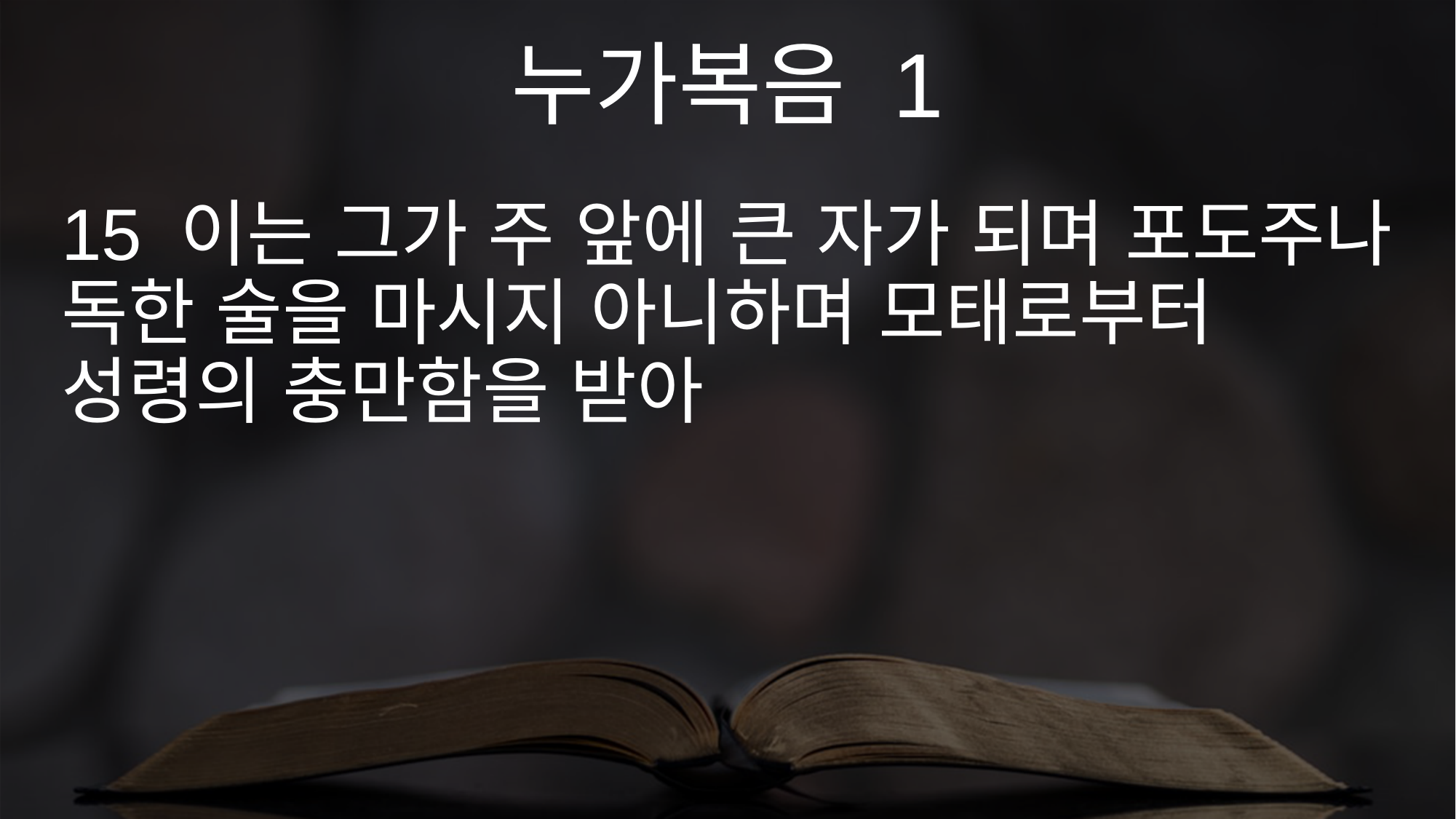

누가복음 1
15 이는 그가 주 앞에 큰 자가 되며 포도주나 독한 술을 마시지 아니하며 모태로부터 성령의 충만함을 받아